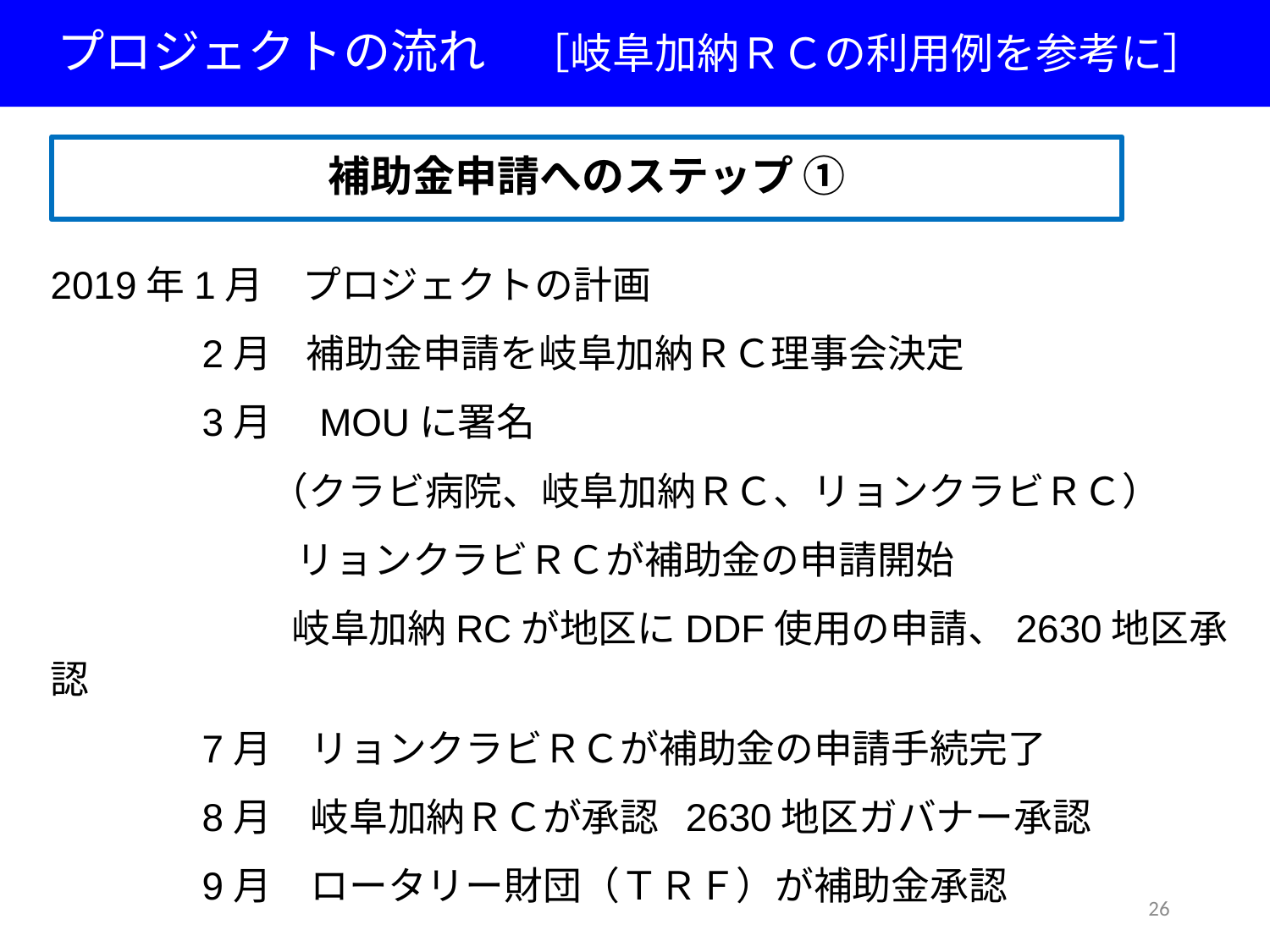

プロジェクトの流れ　［岐阜加納ＲＣの利用例を参考に］
# 補助金申請へのステップ ①
2019年1月　プロジェクトの計画
　　　   2月    補助金申請を岐阜加納ＲＣ理事会決定
　　　   3月　MOUに署名
　　　　  　 （クラビ病院、岐阜加納ＲＣ、リョンクラビＲＣ）
　　　　 　     リョンクラビＲＣが補助金の申請開始
　　　　　　 岐阜加納RCが地区にDDF使用の申請、2630地区承認
　　　   7月　リョンクラビＲＣが補助金の申請手続完了
　　　   8月　岐阜加納ＲＣが承認  2630地区ガバナー承認
　　　   9月　ロータリー財団（ＴＲＦ）が補助金承認

26